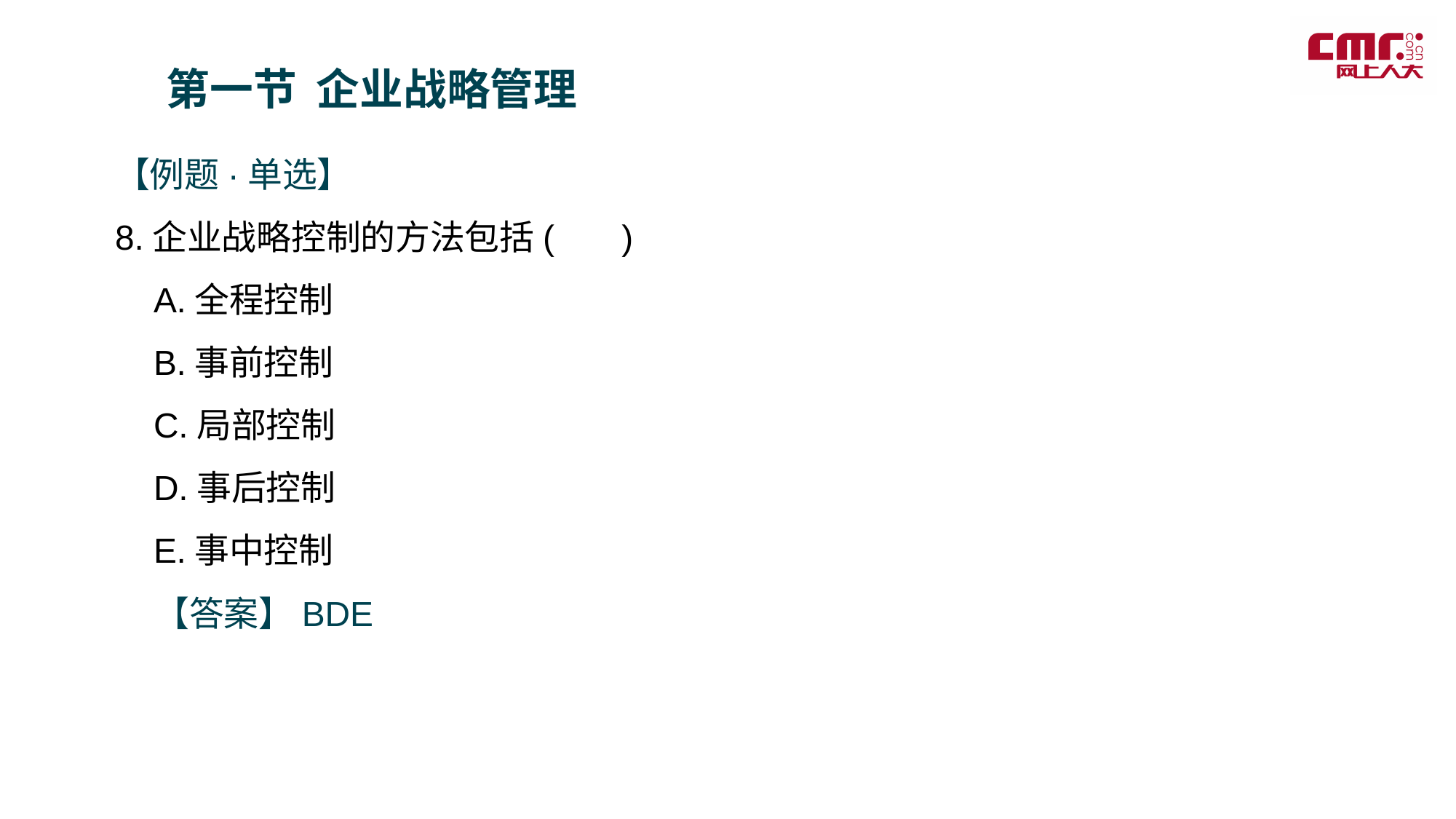

第一节  企业战略管理
【例题·单选】
8.企业战略控制的方法包括(       )
    A.全程控制
    B.事前控制
    C.局部控制
    D.事后控制
    E.事中控制
    【答案】BDE